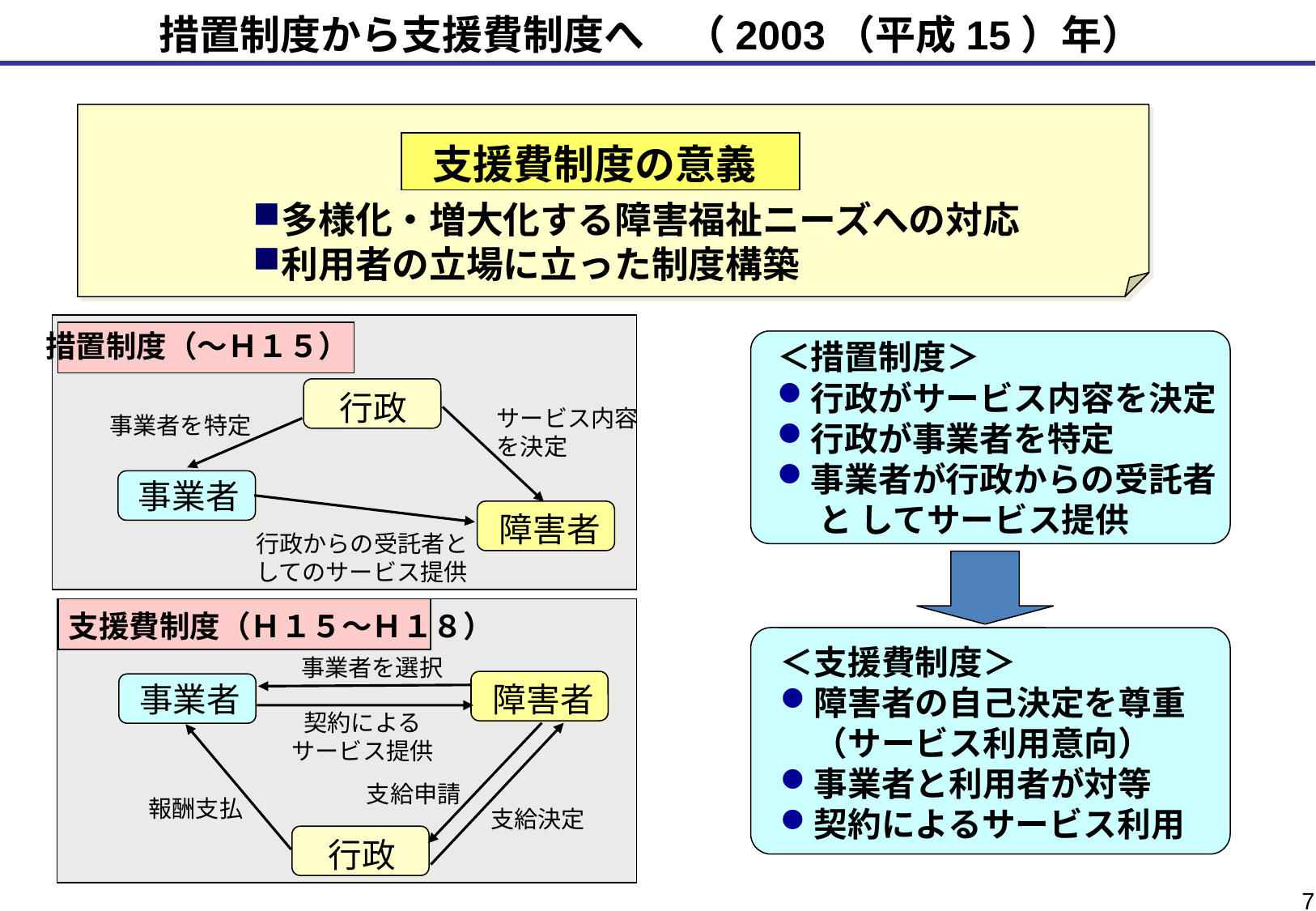

# 措置制度から支援費制度へ　（2003（平成15）年）

支援費制度の意義

多様化・増大化する障害福祉ニーズへの対応
利用者の立場に立った制度構築

措置制度（～Ｈ１５）

＜措置制度＞
行政がサービス内容を決定
行政が事業者を特定
事業者が行政からの受託者
　 と してサービス提供

行政
サービス内容
を決定
事業者を特定

事業者

障害者
行政からの受託者と
してのサービス提供

支援費制度（Ｈ１５～Ｈ１８）

＜支援費制度＞
障害者の自己決定を尊重
　（サービス利用意向）
事業者と利用者が対等
契約によるサービス利用
事業者を選択

障害者
事業者

契約による
サービス提供

支給申請
支給決定

行政
報酬支払
7